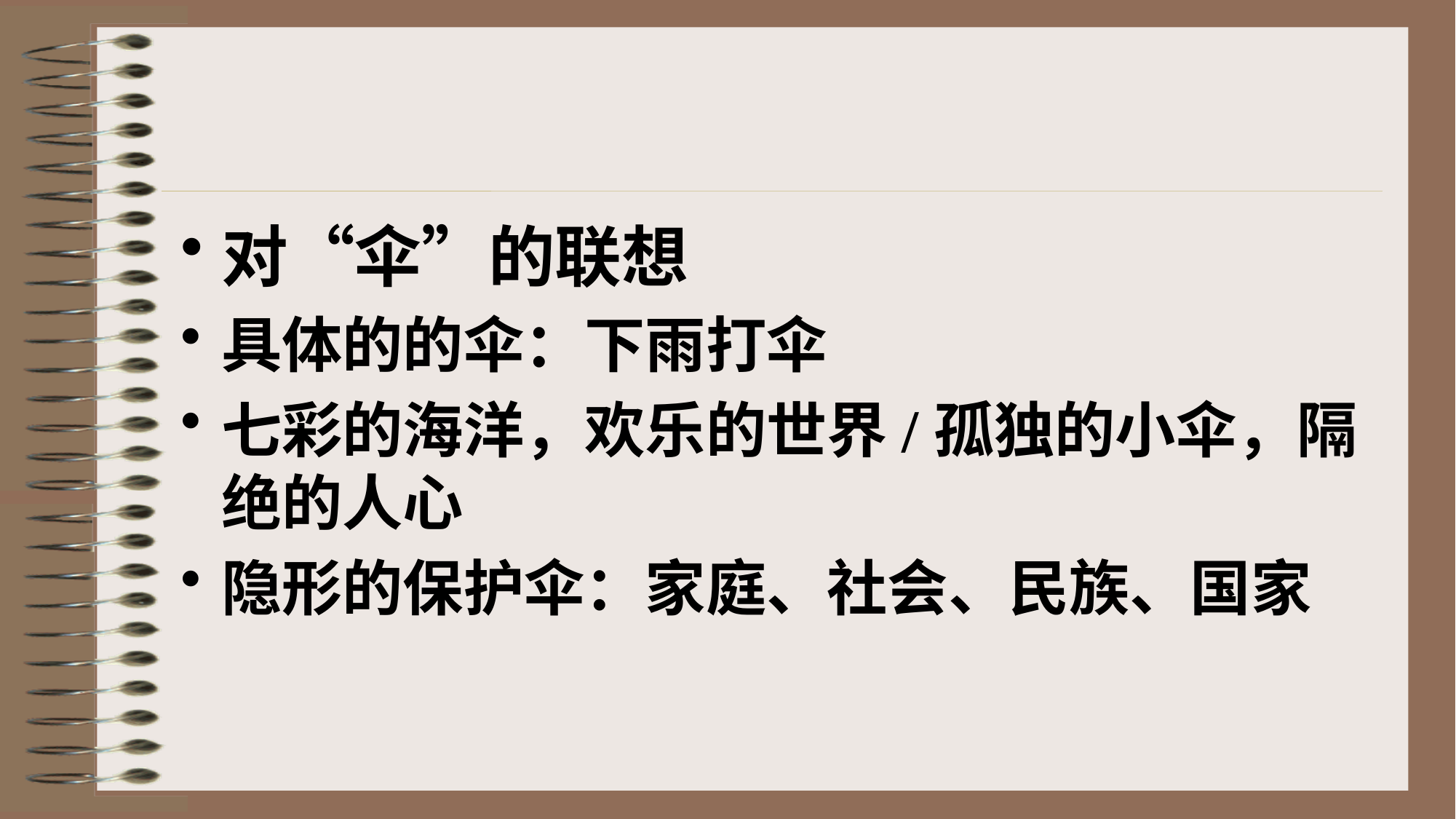

#
对“伞”的联想
具体的的伞：下雨打伞
七彩的海洋，欢乐的世界/孤独的小伞，隔绝的人心
隐形的保护伞：家庭、社会、民族、国家